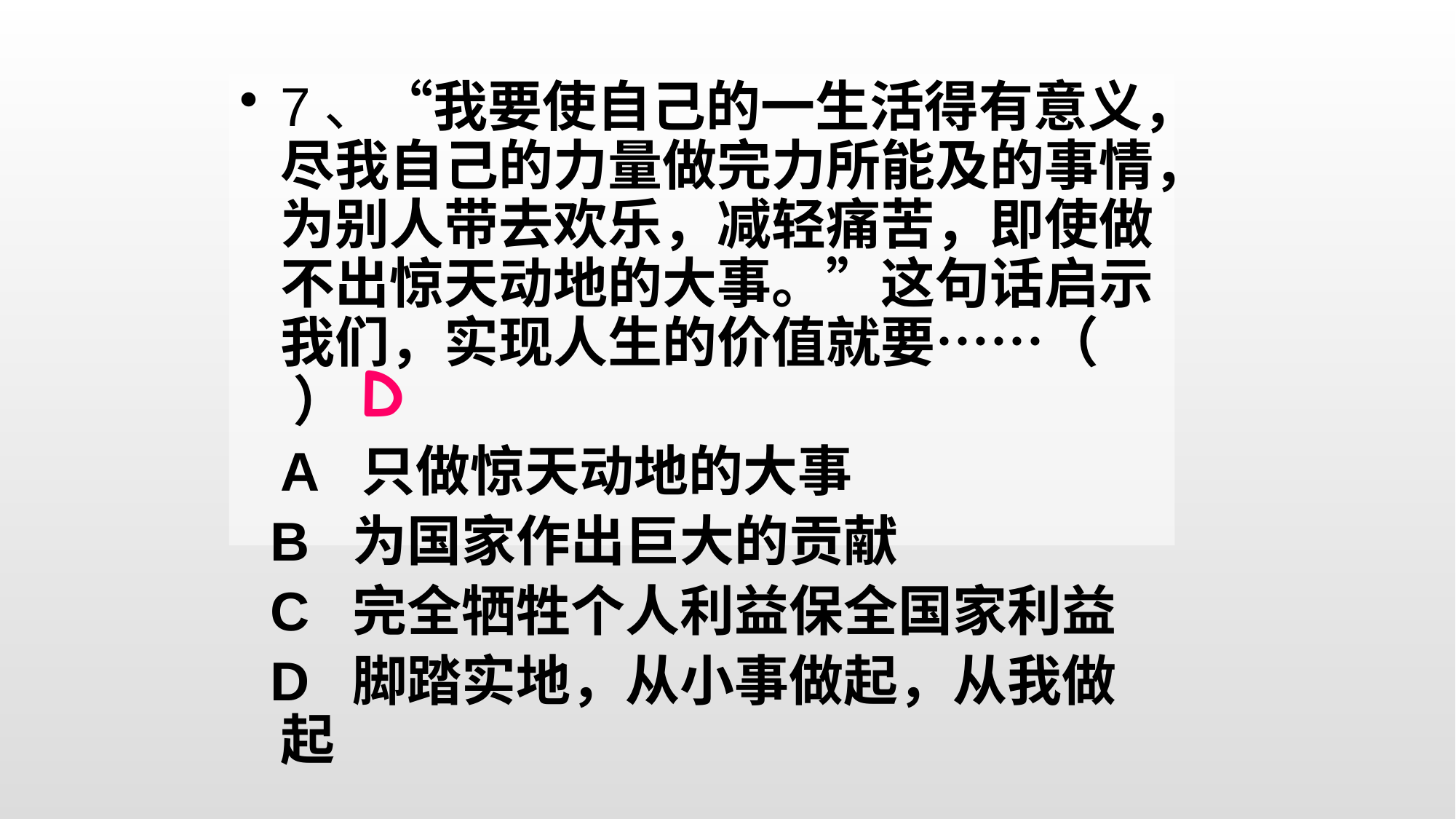

7、“我要使自己的一生活得有意义，尽我自己的力量做完力所能及的事情，为别人带去欢乐，减轻痛苦，即使做不出惊天动地的大事。”这句话启示我们，实现人生的价值就要……（       ）
	A  只做惊天动地的大事
  B  为国家作出巨大的贡献
  C  完全牺牲个人利益保全国家利益
  D  脚踏实地，从小事做起，从我做起
D